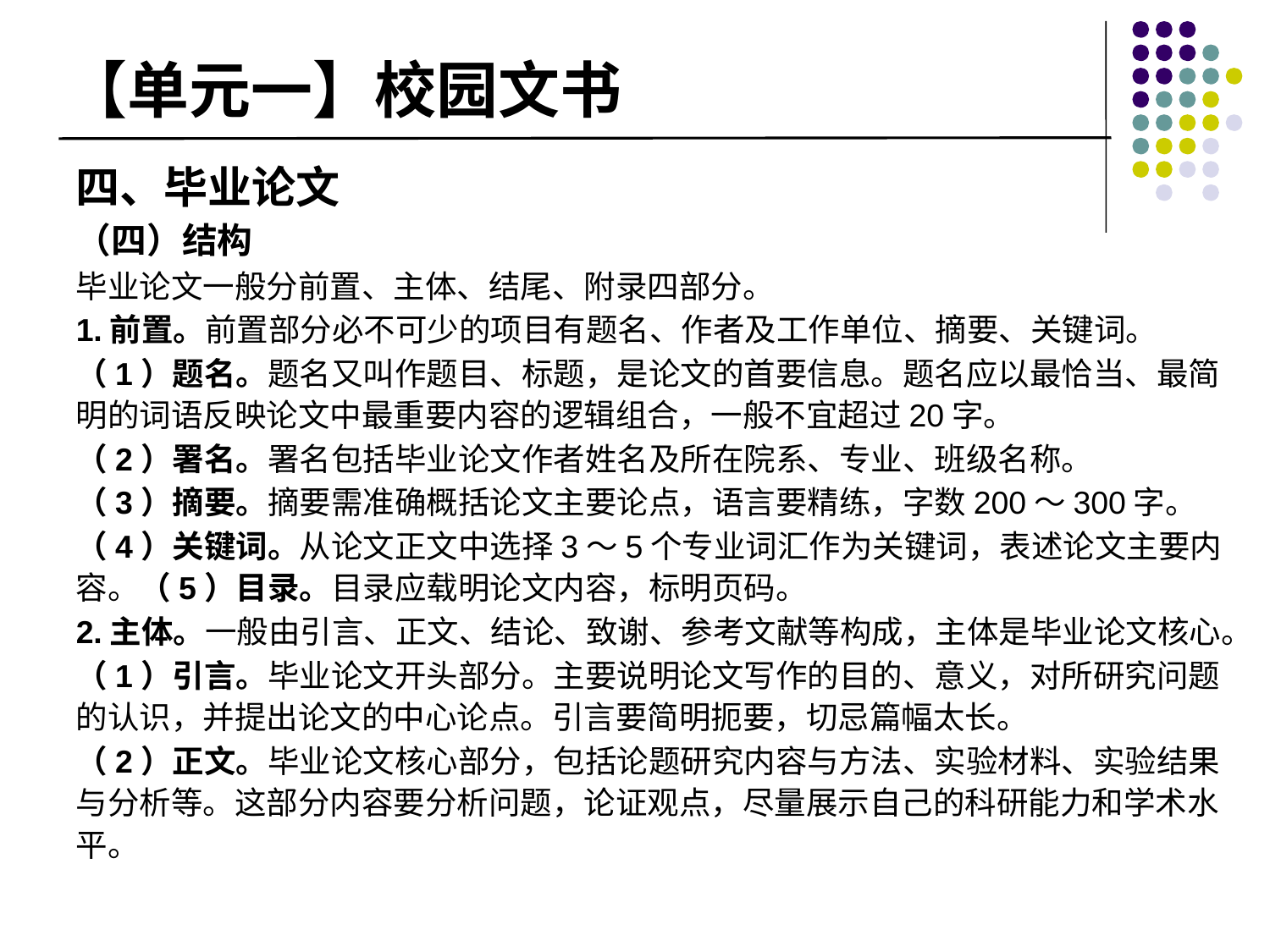

# 【单元一】校园文书
四、毕业论文
（四）结构
毕业论文一般分前置、主体、结尾、附录四部分。
1.前置。前置部分必不可少的项目有题名、作者及工作单位、摘要、关键词。
（1）题名。题名又叫作题目、标题，是论文的首要信息。题名应以最恰当、最简明的词语反映论文中最重要内容的逻辑组合，一般不宜超过20字。
（2）署名。署名包括毕业论文作者姓名及所在院系、专业、班级名称。
（3）摘要。摘要需准确概括论文主要论点，语言要精练，字数200～300字。
（4）关键词。从论文正文中选择3～5个专业词汇作为关键词，表述论文主要内容。（5）目录。目录应载明论文内容，标明页码。
2.主体。一般由引言、正文、结论、致谢、参考文献等构成，主体是毕业论文核心。
（1）引言。毕业论文开头部分。主要说明论文写作的目的、意义，对所研究问题的认识，并提出论文的中心论点。引言要简明扼要，切忌篇幅太长。
（2）正文。毕业论文核心部分，包括论题研究内容与方法、实验材料、实验结果与分析等。这部分内容要分析问题，论证观点，尽量展示自己的科研能力和学术水平。